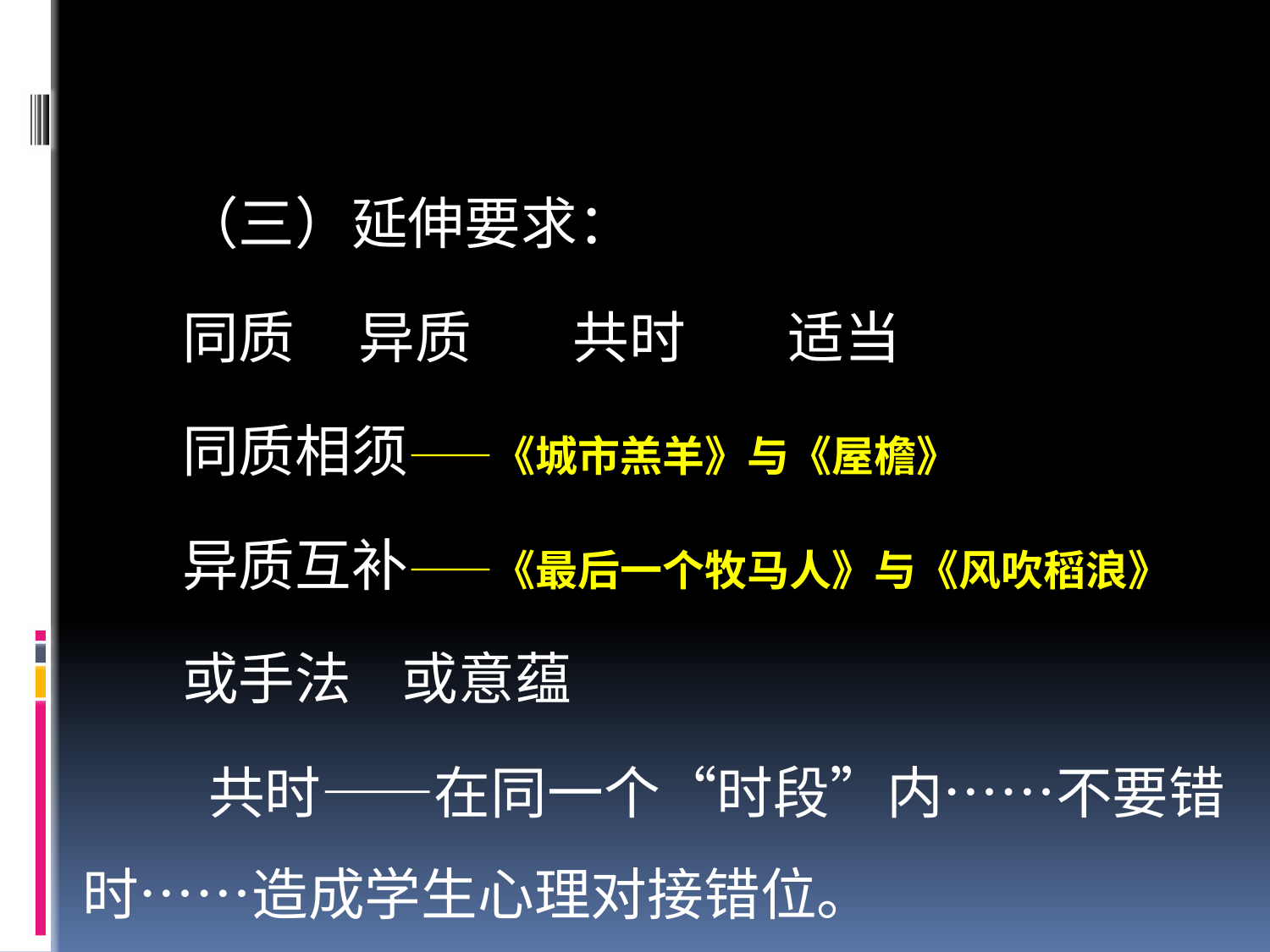

（三）延伸要求：
同质     异质        共时        适当
同质相须——《城市羔羊》与《屋檐》
异质互补——《最后一个牧马人》与《风吹稻浪》
或手法    或意蕴
 共时——在同一个“时段”内……不要错时……造成学生心理对接错位。
适当——选材经典，题量适度。